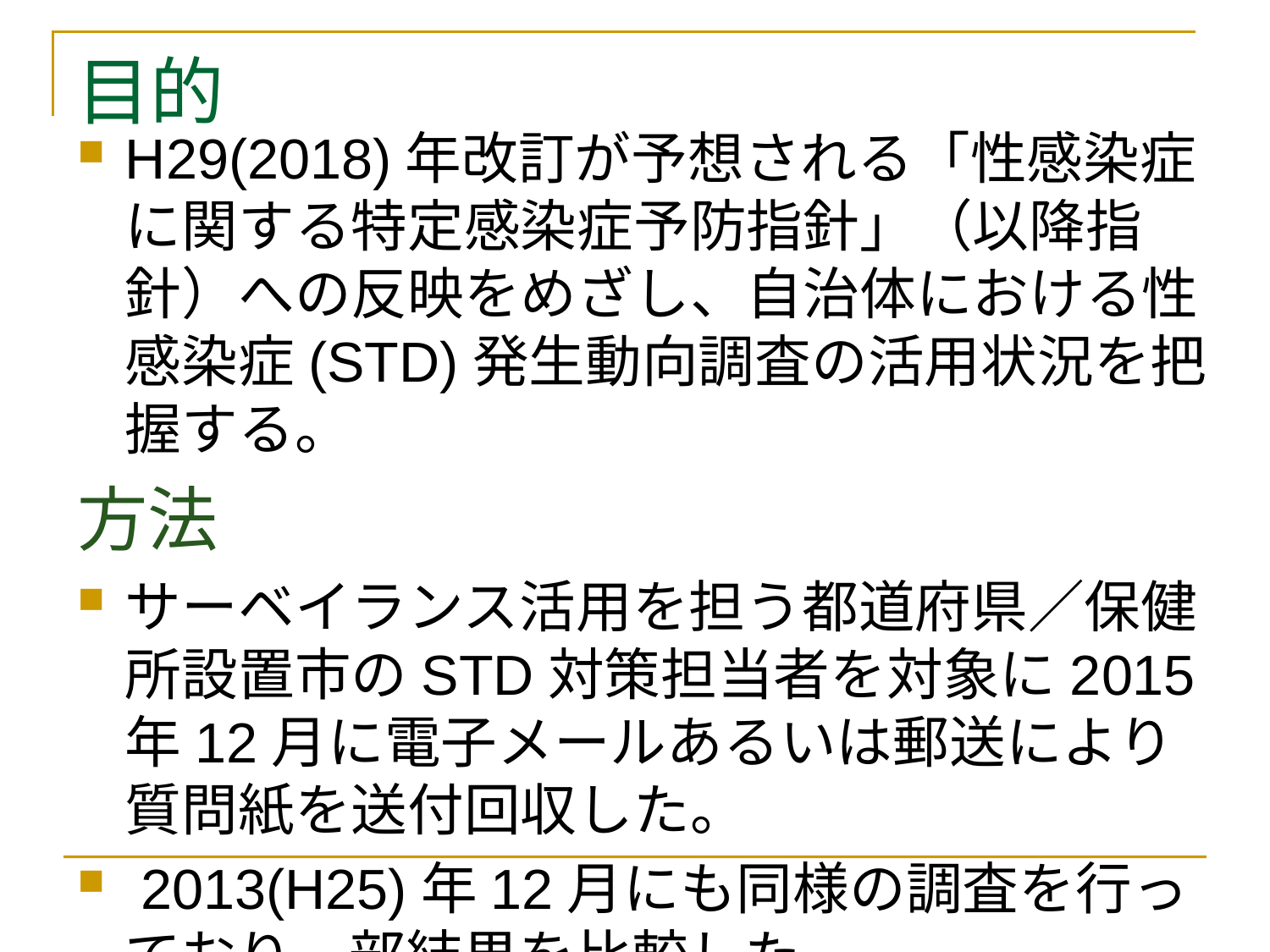

# 目的
H29(2018)年改訂が予想される「性感染症に関する特定感染症予防指針」（以降指針）への反映をめざし、自治体における性感染症(STD)発生動向調査の活用状況を把握する。
方法
サーベイランス活用を担う都道府県／保健所設置市のSTD対策担当者を対象に2015年12月に電子メールあるいは郵送により質問紙を送付回収した。
 2013(H25)年12月にも同様の調査を行っており一部結果を比較した。